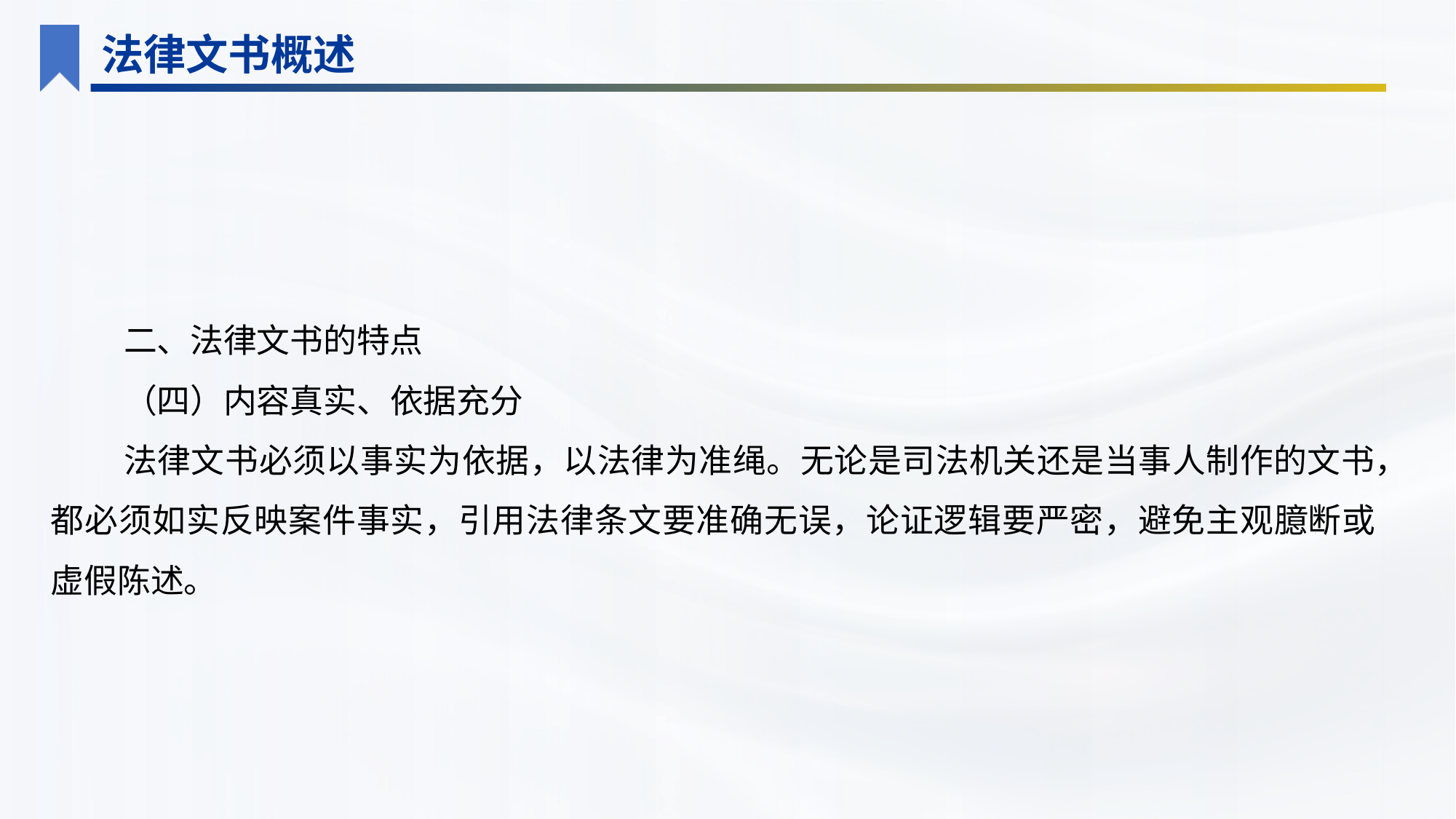

法律文书概述
二、法律文书的特点
（四）内容真实、依据充分
法律文书必须以事实为依据，以法律为准绳。无论是司法机关还是当事人制作的文书，都必须如实反映案件事实，引用法律条文要准确无误，论证逻辑要严密，避免主观臆断或虚假陈述。